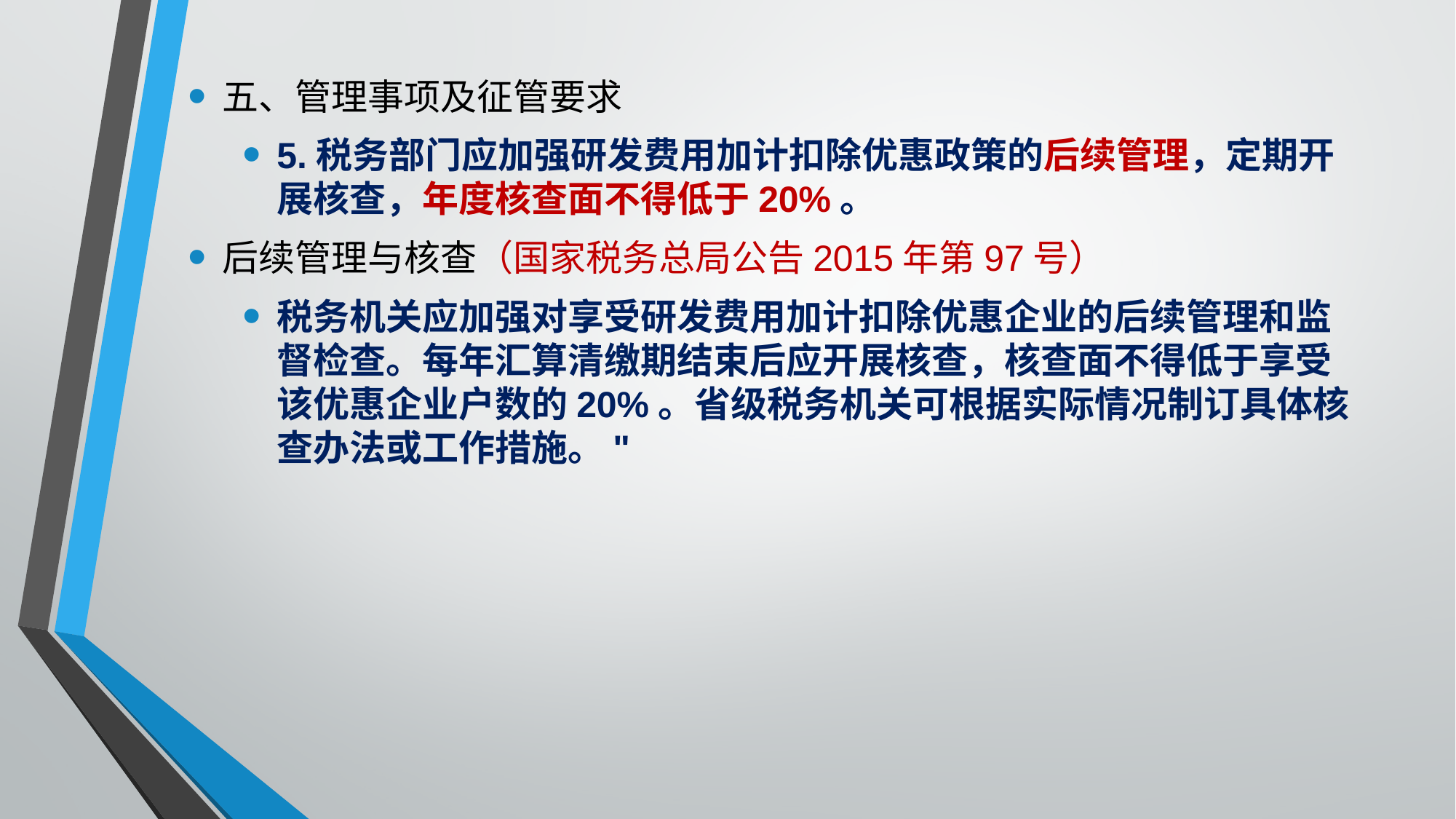

五、管理事项及征管要求
5.税务部门应加强研发费用加计扣除优惠政策的后续管理，定期开展核查，年度核查面不得低于20%。
后续管理与核查（国家税务总局公告2015年第97号）
税务机关应加强对享受研发费用加计扣除优惠企业的后续管理和监督检查。每年汇算清缴期结束后应开展核查，核查面不得低于享受该优惠企业户数的20%。省级税务机关可根据实际情况制订具体核查办法或工作措施。"